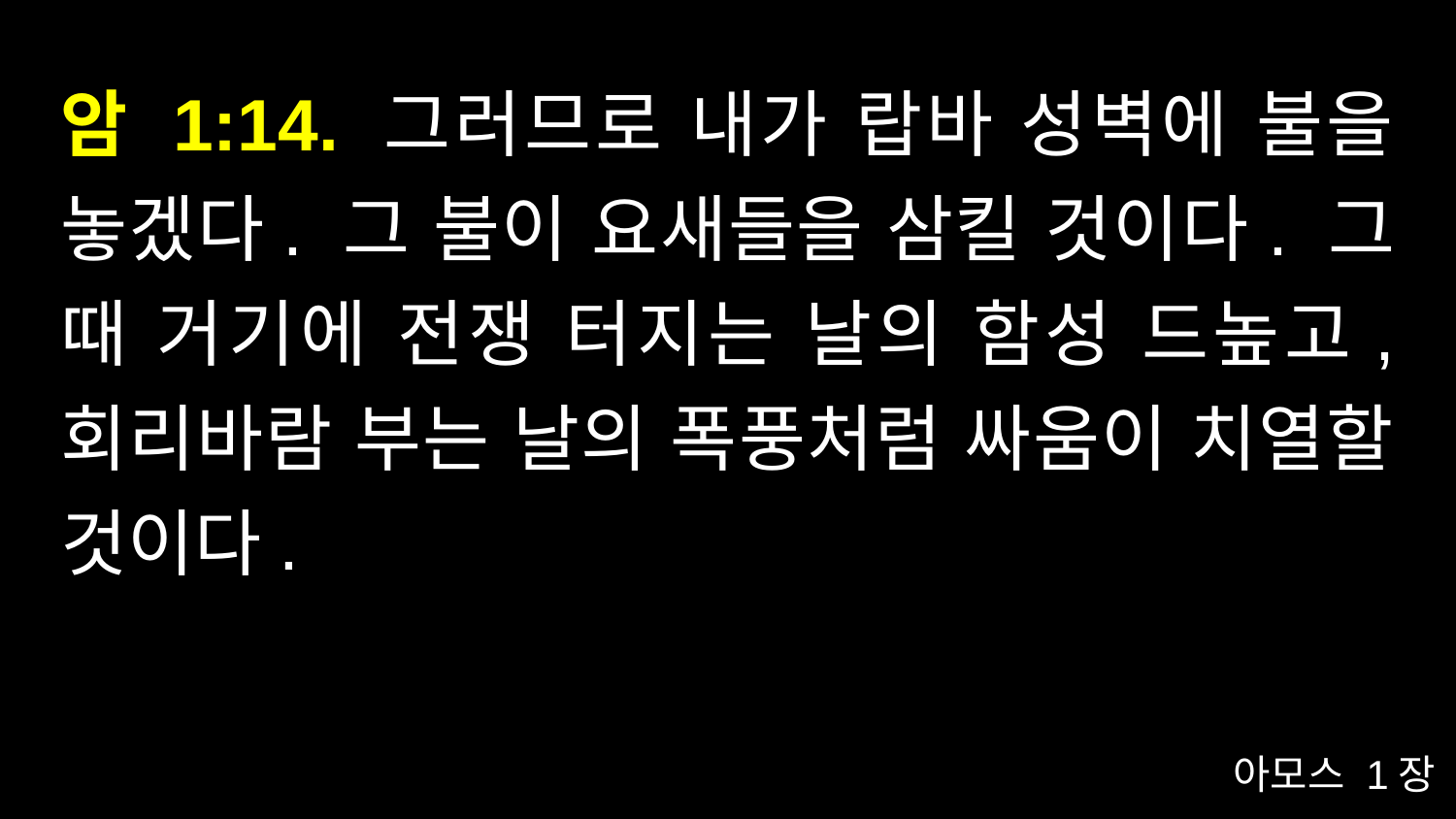

# 암 1:14. 그러므로 내가 랍바 성벽에 불을 놓겠다. 그 불이 요새들을 삼킬 것이다. 그 때 거기에 전쟁 터지는 날의 함성 드높고, 회리바람 부는 날의 폭풍처럼 싸움이 치열할 것이다.
아모스 1장